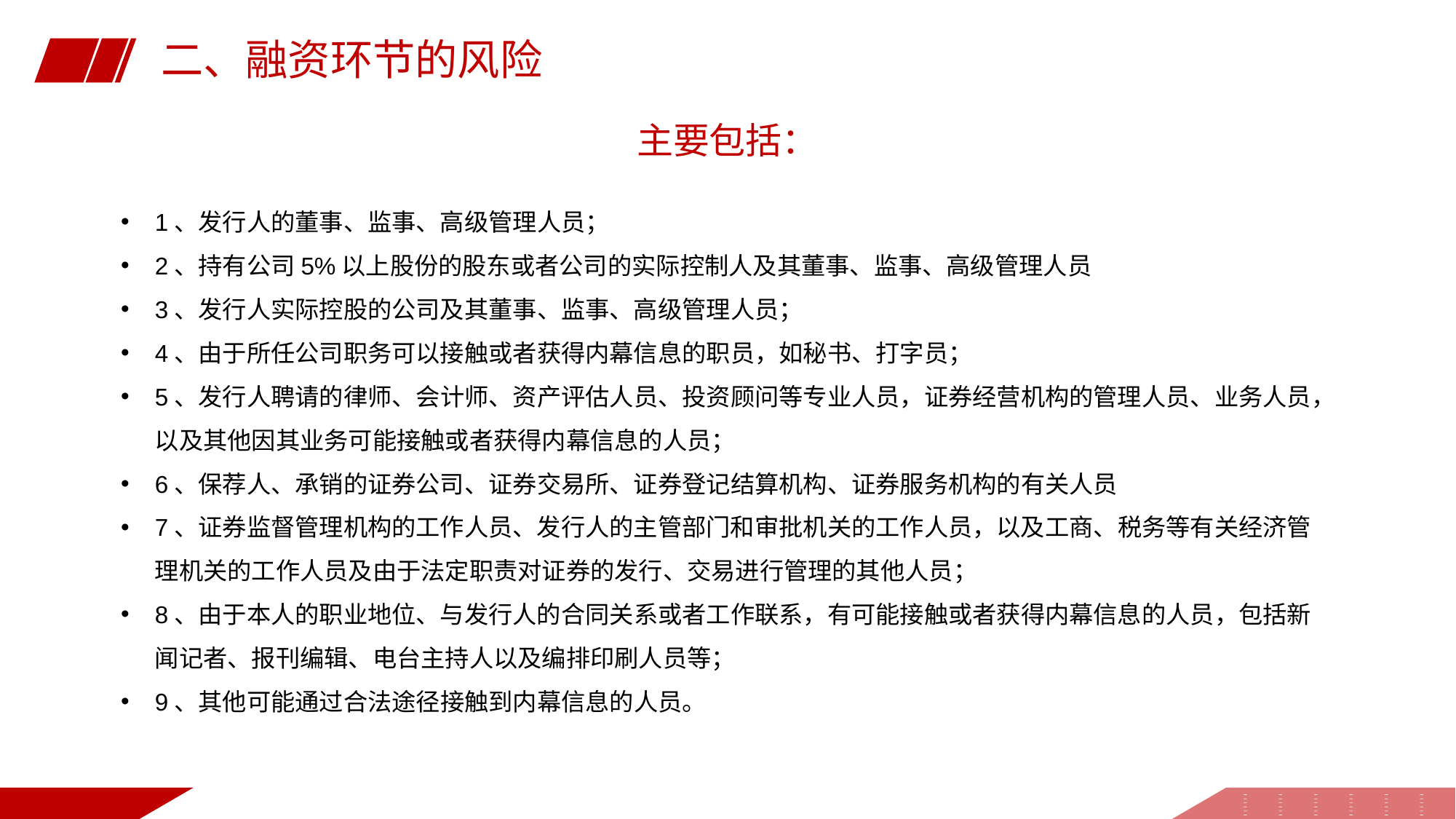

二、融资环节的风险
主要包括：
1、发行人的董事、监事、高级管理人员；
2、持有公司5%以上股份的股东或者公司的实际控制人及其董事、监事、高级管理人员
3、发行人实际控股的公司及其董事、监事、高级管理人员；
4、由于所任公司职务可以接触或者获得内幕信息的职员，如秘书、打字员；
5、发行人聘请的律师、会计师、资产评估人员、投资顾问等专业人员，证券经营机构的管理人员、业务人员，以及其他因其业务可能接触或者获得内幕信息的人员；
6、保荐人、承销的证券公司、证券交易所、证券登记结算机构、证券服务机构的有关人员
7、证券监督管理机构的工作人员、发行人的主管部门和审批机关的工作人员，以及工商、税务等有关经济管理机关的工作人员及由于法定职责对证券的发行、交易进行管理的其他人员；
8、由于本人的职业地位、与发行人的合同关系或者工作联系，有可能接触或者获得内幕信息的人员，包括新闻记者、报刊编辑、电台主持人以及编排印刷人员等；
9、其他可能通过合法途径接触到内幕信息的人员。